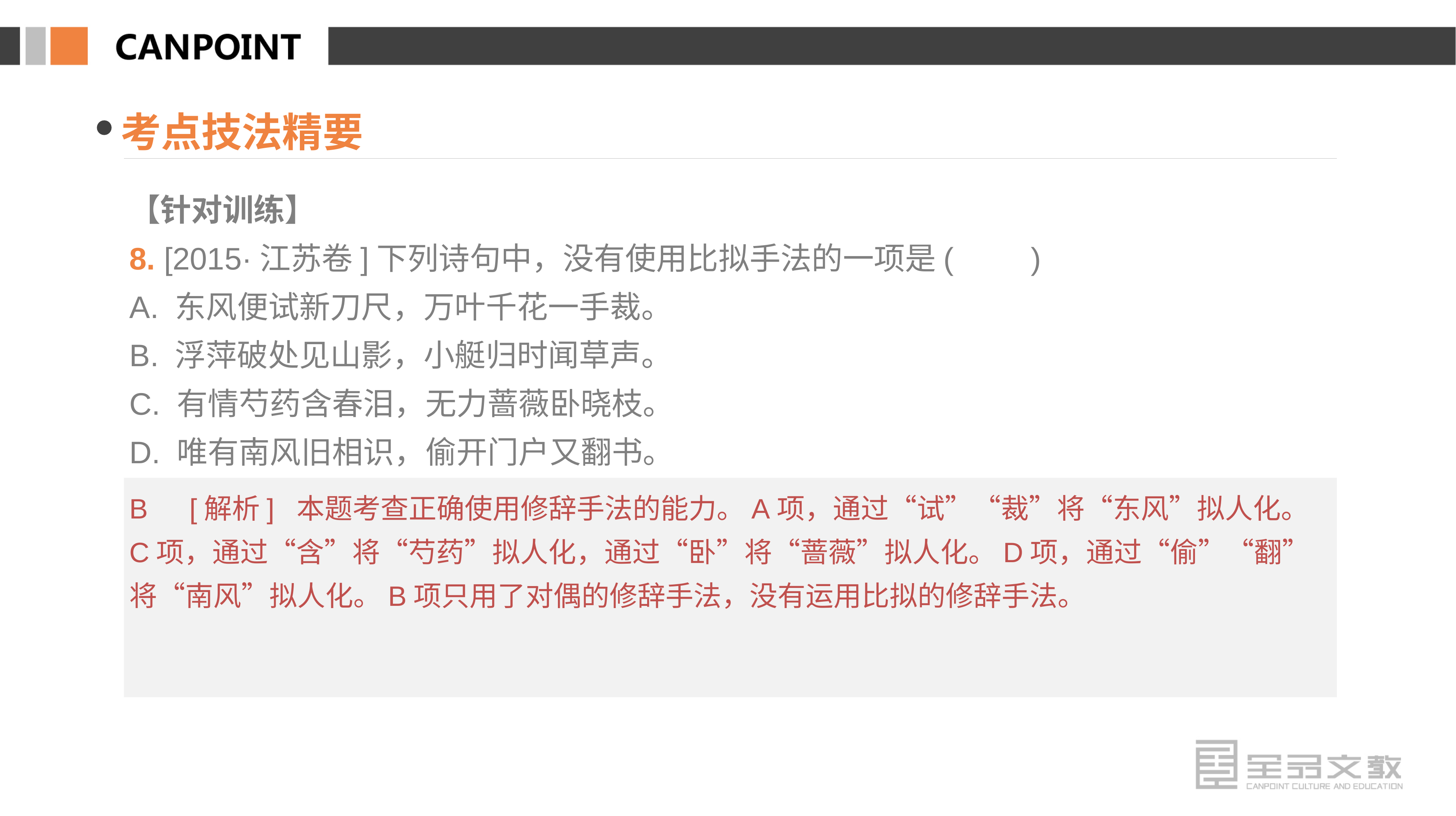

考点技法精要

【针对训练】
8. [2015·江苏卷]下列诗句中，没有使用比拟手法的一项是(　　)
A. 东风便试新刀尺，万叶千花一手裁。
B. 浮萍破处见山影，小艇归时闻草声。
C. 有情芍药含春泪，无力蔷薇卧晓枝。
D. 唯有南风旧相识，偷开门户又翻书。

B　[解析]  本题考查正确使用修辞手法的能力。A项，通过“试”“裁”将“东风”拟人化。C项，通过“含”将“芍药”拟人化，通过“卧”将“蔷薇”拟人化。D项，通过“偷”“翻”将“南风”拟人化。B项只用了对偶的修辞手法，没有运用比拟的修辞手法。